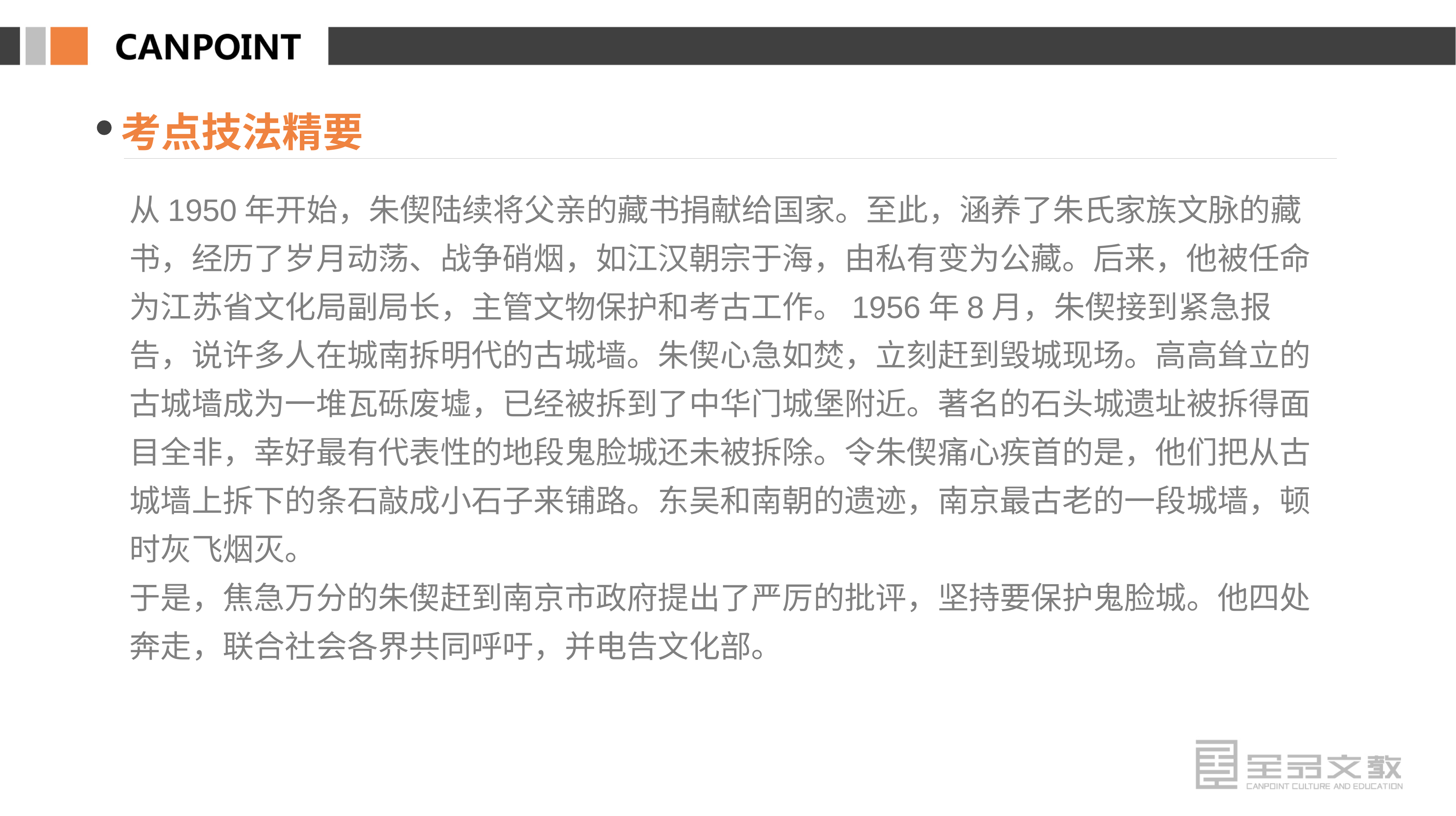

考点技法精要

从1950年开始，朱偰陆续将父亲的藏书捐献给国家。至此，涵养了朱氏家族文脉的藏书，经历了岁月动荡、战争硝烟，如江汉朝宗于海，由私有变为公藏。后来，他被任命为江苏省文化局副局长，主管文物保护和考古工作。1956年8月，朱偰接到紧急报告，说许多人在城南拆明代的古城墙。朱偰心急如焚，立刻赶到毁城现场。高高耸立的古城墙成为一堆瓦砾废墟，已经被拆到了中华门城堡附近。著名的石头城遗址被拆得面目全非，幸好最有代表性的地段鬼脸城还未被拆除。令朱偰痛心疾首的是，他们把从古城墙上拆下的条石敲成小石子来铺路。东吴和南朝的遗迹，南京最古老的一段城墙，顿时灰飞烟灭。
于是，焦急万分的朱偰赶到南京市政府提出了严厉的批评，坚持要保护鬼脸城。他四处奔走，联合社会各界共同呼吁，并电告文化部。